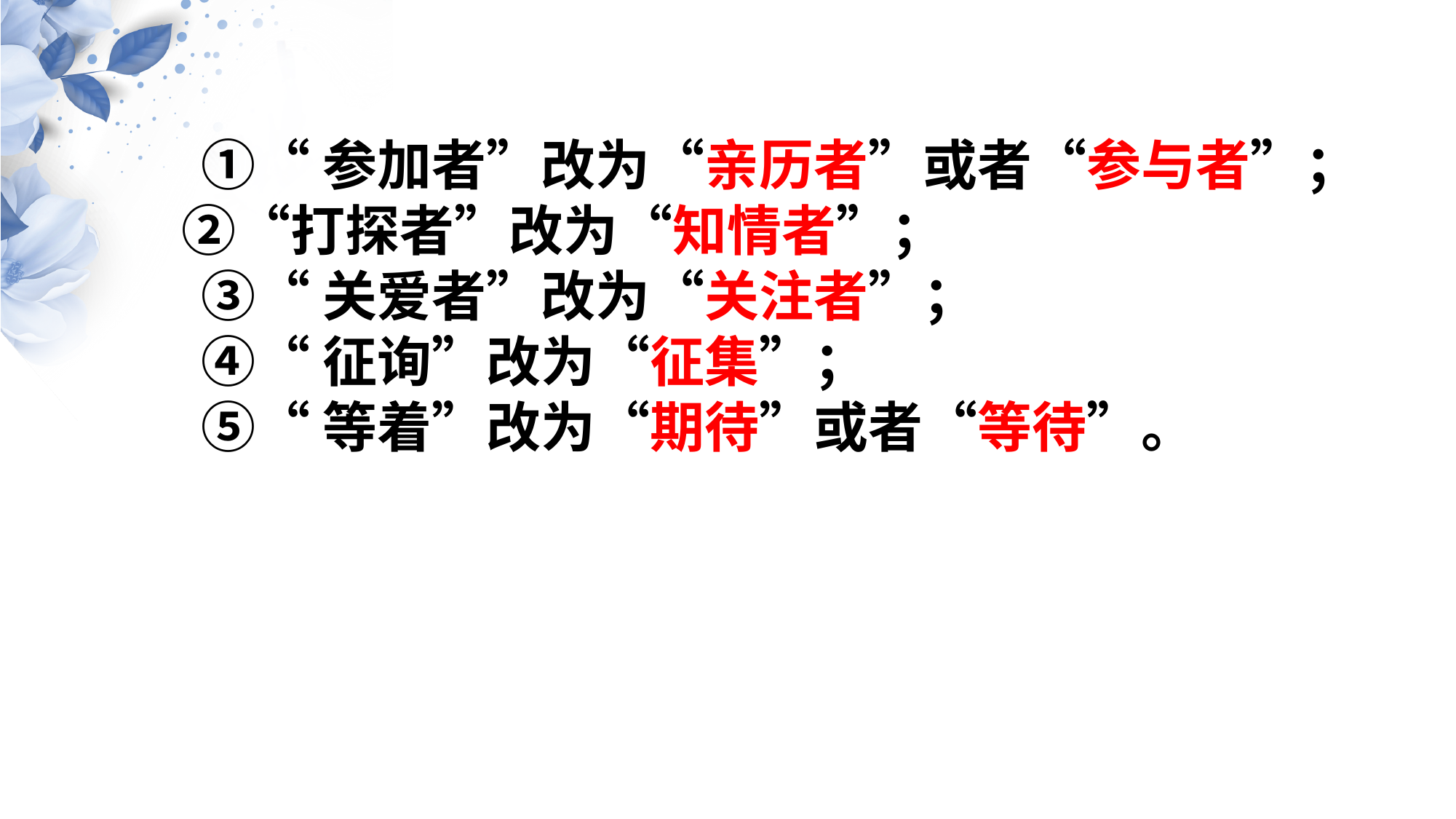

①“参加者”改为“亲历者”或者“参与者”； ②“打探者”改为“知情者”；
③“关爱者”改为“关注者”；
④“征询”改为“征集”；
⑤“等着”改为“期待”或者“等待”。